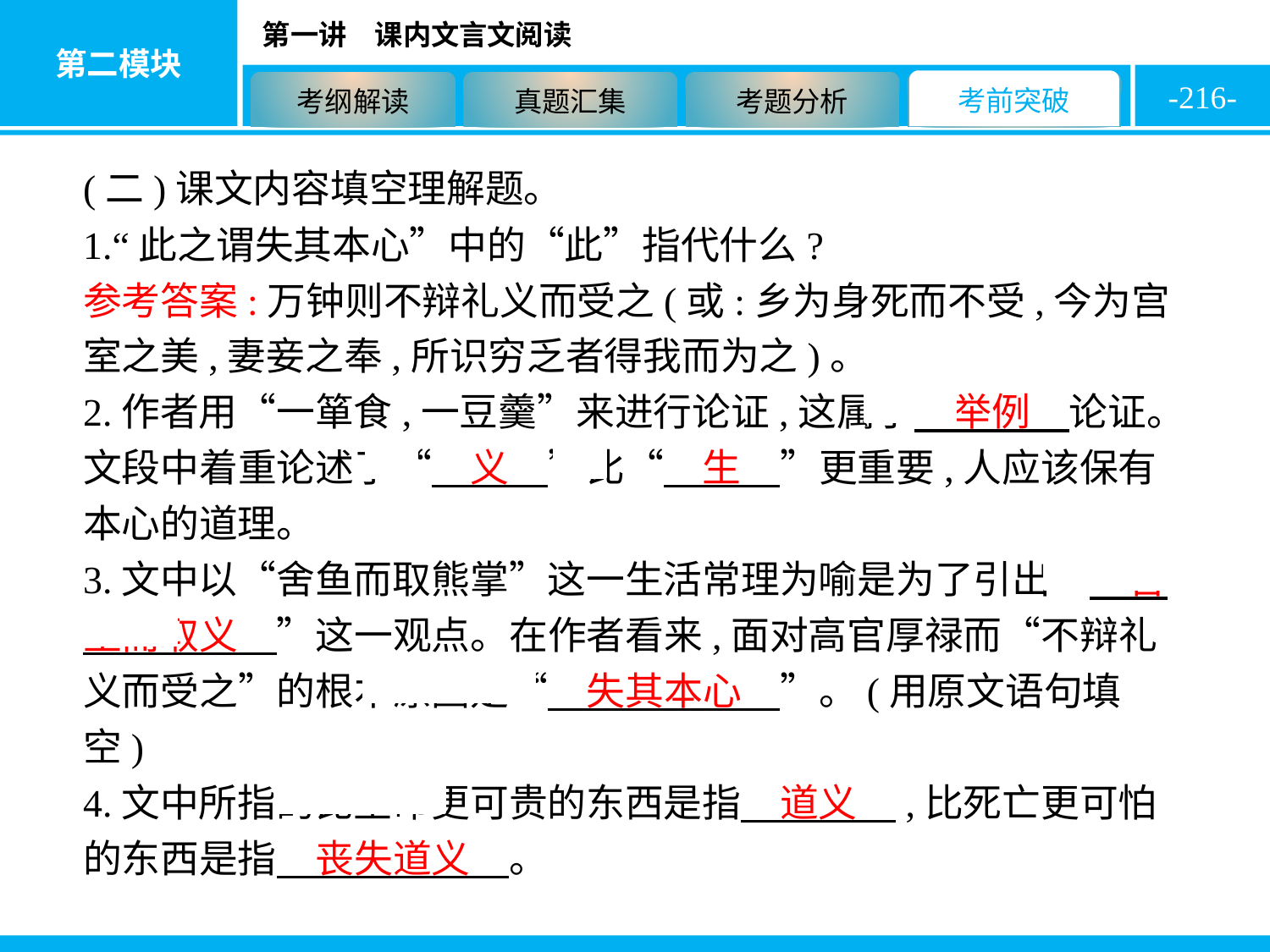

-216-
(二)课文内容填空理解题。
1.“此之谓失其本心”中的“此”指代什么?
参考答案:万钟则不辩礼义而受之(或:乡为身死而不受,今为宫室之美,妻妾之奉,所识穷乏者得我而为之)。
2.作者用“一箪食,一豆羹”来进行论证,这属于　举例　论证。文段中着重论述了“　义　”比“　生　”更重要,人应该保有本心的道理。
3.文中以“舍鱼而取熊掌”这一生活常理为喻是为了引出“　舍生而取义　”这一观点。在作者看来,面对高官厚禄而“不辩礼义而受之”的根本原因是“　失其本心　”。(用原文语句填空)
4.文中所指的比生命更可贵的东西是指　道义　,比死亡更可怕的东西是指　丧失道义　。